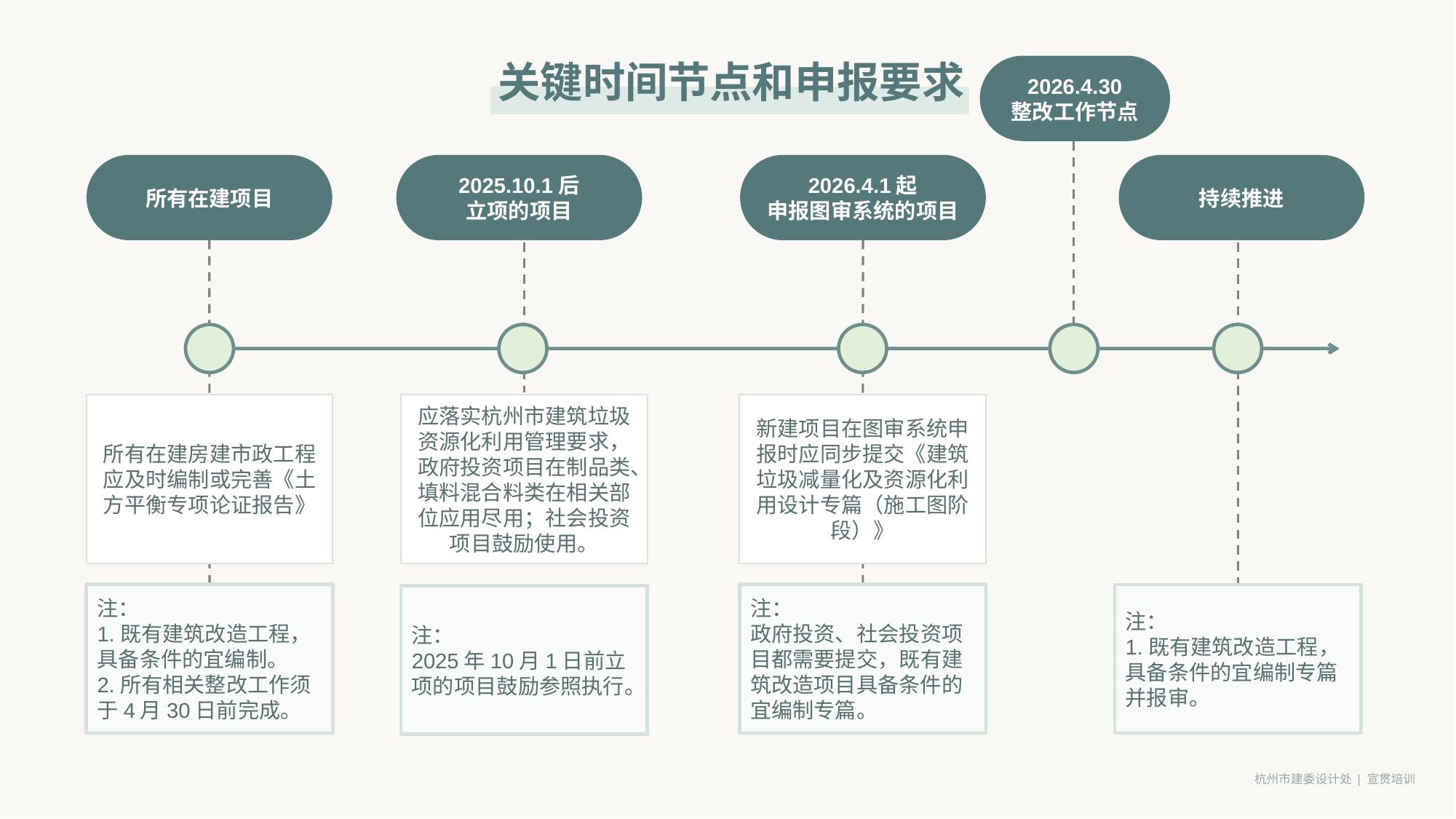

2026.4.30
整改工作节点
所有在建项目
2025.10.1后
立项的项目
2026.4.1起
申报图审系统的项目
持续推进

所有在建房建市政工程应及时编制或完善《土方平衡专项论证报告》
应落实杭州市建筑垃圾资源化利用管理要求，政府投资项目在制品类、填料混合料类在相关部位应用尽用；社会投资项目鼓励使用。
新建项目在图审系统申报时应同步提交《建筑垃圾减量化及资源化利用设计专篇（施工图阶段）》
注：
1.既有建筑改造工程，具备条件的宜编制。
2.所有相关整改工作须于4月30日前完成。
注：
政府投资、社会投资项目都需要提交，既有建筑改造项目具备条件的宜编制专篇。
注：
1.既有建筑改造工程，具备条件的宜编制专篇并报审。
注：
2025年10月1日前立项的项目鼓励参照执行。
杭州市建委设计处 | 宣贯培训
关键时间节点和申报要求